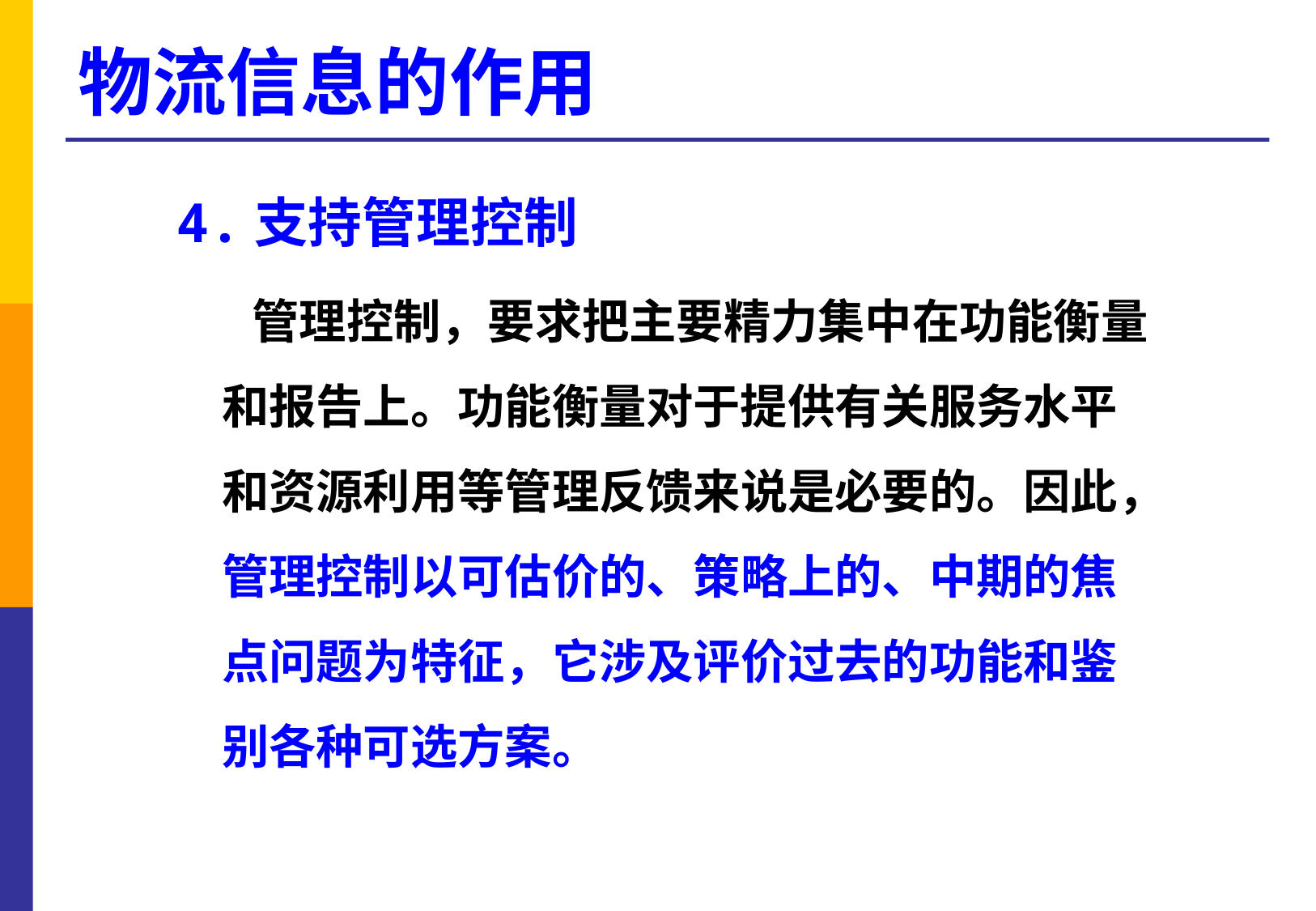

# 物流信息的作用
4.支持管理控制
      管理控制，要求把主要精力集中在功能衡量和报告上。功能衡量对于提供有关服务水平和资源利用等管理反馈来说是必要的。因此，管理控制以可估价的、策略上的、中期的焦点问题为特征，它涉及评价过去的功能和鉴别各种可选方案。